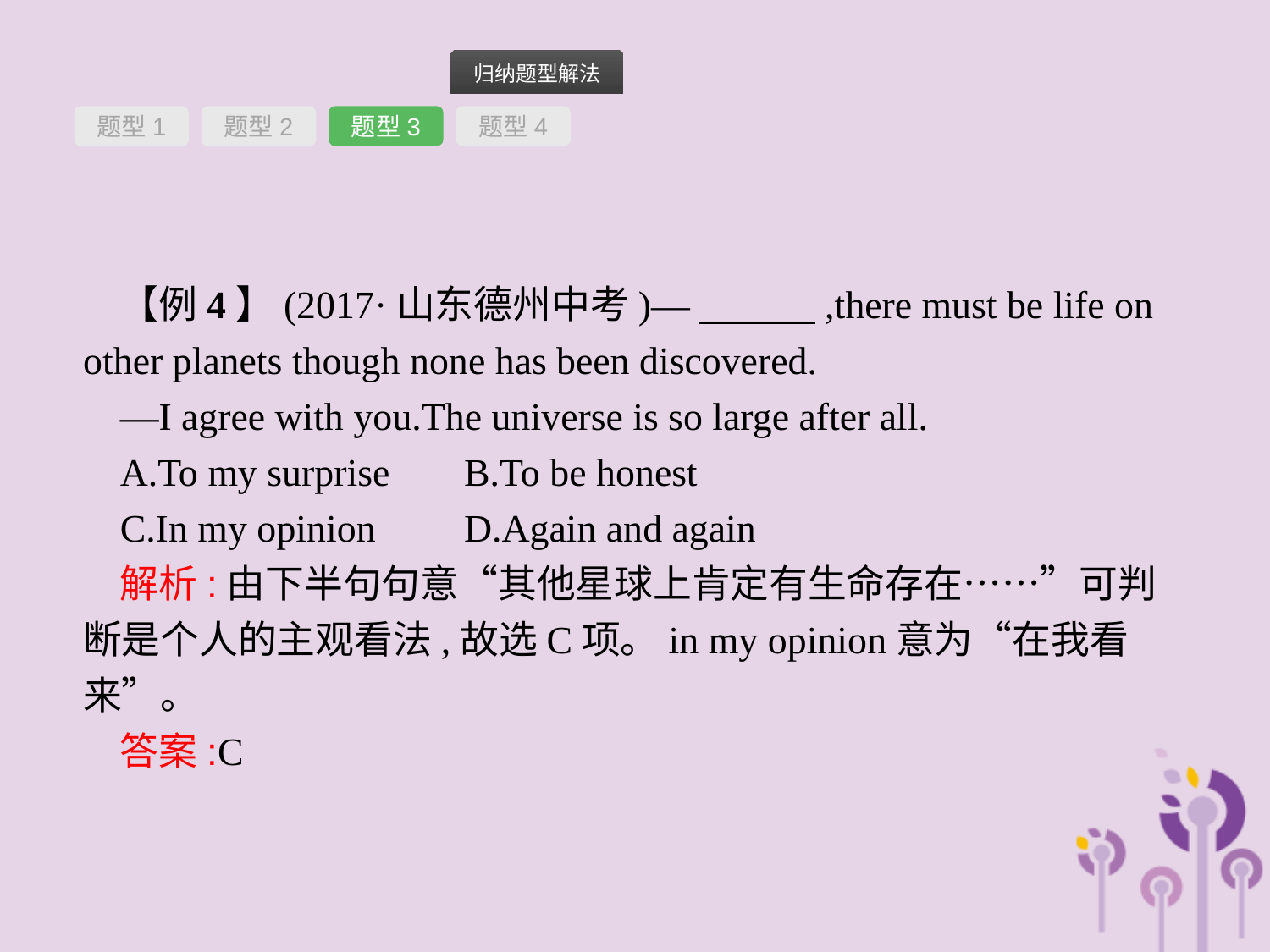

题型1
题型2
题型3
题型4
【例4】(2017·山东德州中考)—　　　,there must be life on other planets though none has been discovered.
—I agree with you.The universe is so large after all.
A.To my surprise	B.To be honest
C.In my opinion	D.Again and again
解析:由下半句句意“其他星球上肯定有生命存在……”可判断是个人的主观看法,故选C项。in my opinion意为“在我看来”。
答案:C